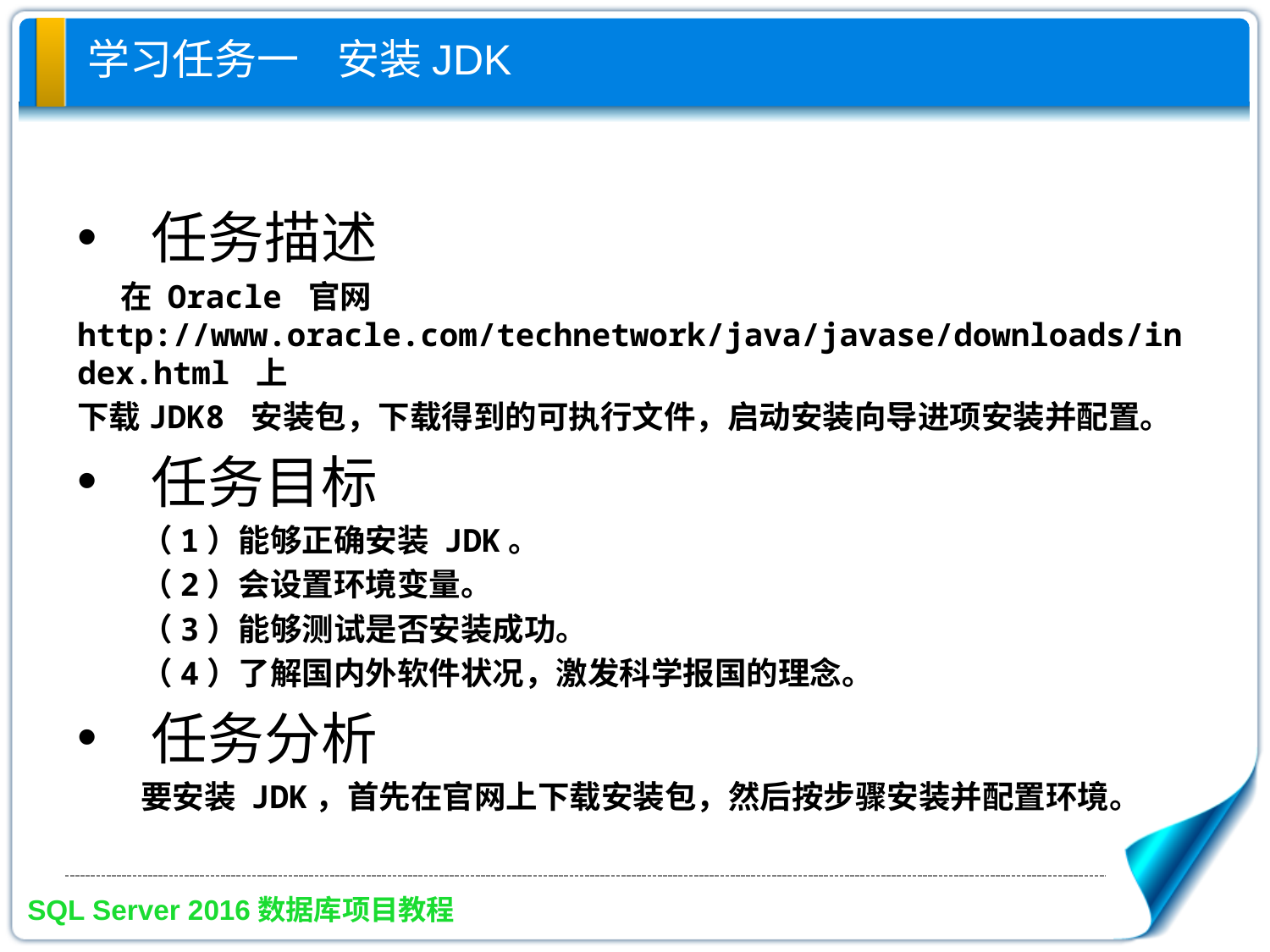

# 学习任务一    安装JDK
任务描述
     在 Oracle 官网 http://www.oracle.com/technetwork/java/javase/downloads/index.html 上
下载JDK8 安装包，下载得到的可执行文件，启动安装向导进项安装并配置。
任务目标
（1）能够正确安装 JDK。
（2）会设置环境变量。
（3）能够测试是否安装成功。
（4）了解国内外软件状况，激发科学报国的理念。
任务分析
要安装 JDK，首先在官网上下载安装包，然后按步骤安装并配置环境。